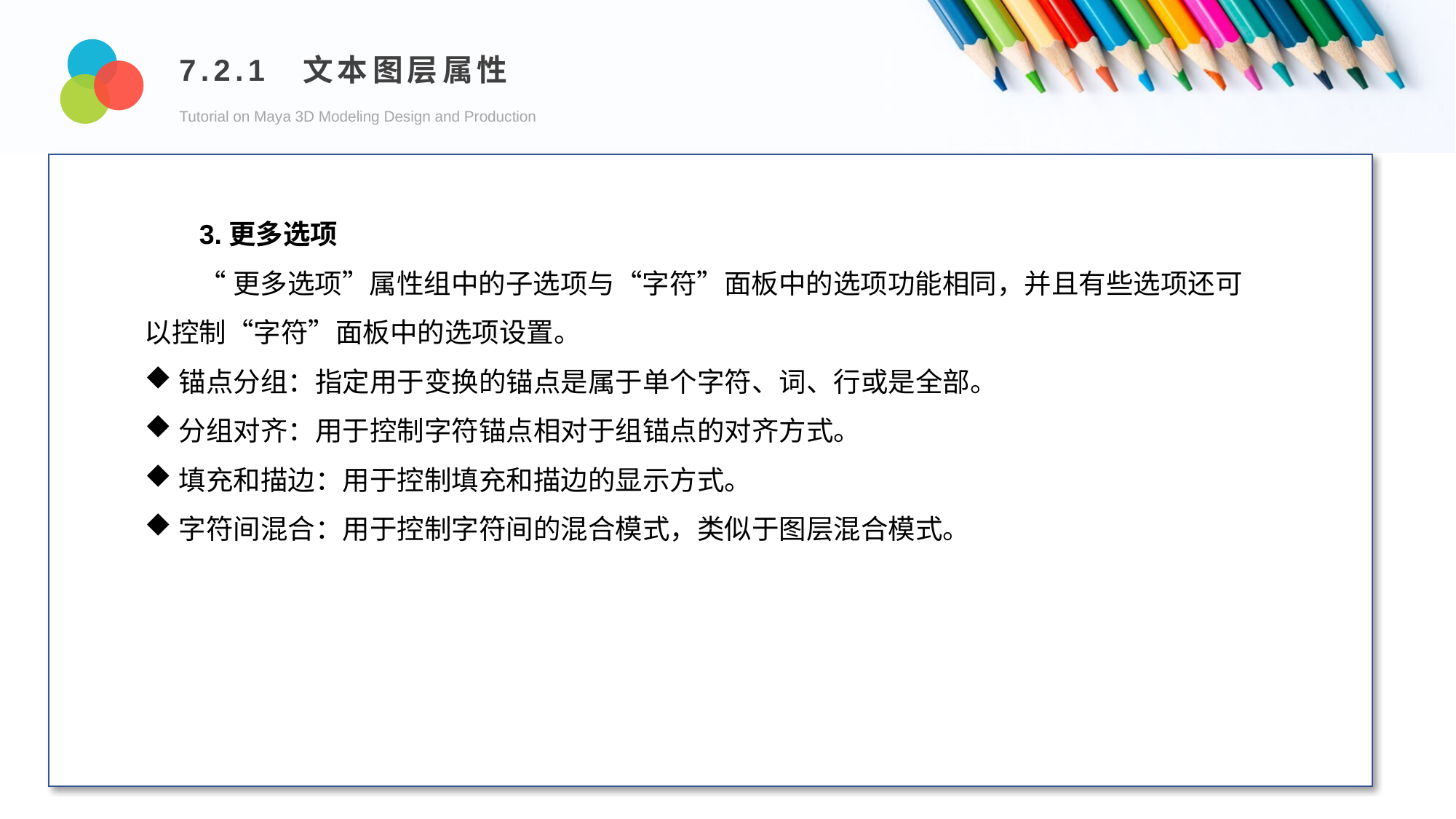

7.2.1  文本图层属性
Tutorial on Maya 3D Modeling Design and Production
Design and Production
3.更多选项
“更多选项”属性组中的子选项与“字符”面板中的选项功能相同，并且有些选项还可以控制“字符”面板中的选项设置。
锚点分组：指定用于变换的锚点是属于单个字符、词、行或是全部。
分组对齐：用于控制字符锚点相对于组锚点的对齐方式。
填充和描边：用于控制填充和描边的显示方式。
字符间混合：用于控制字符间的混合模式，类似于图层混合模式。